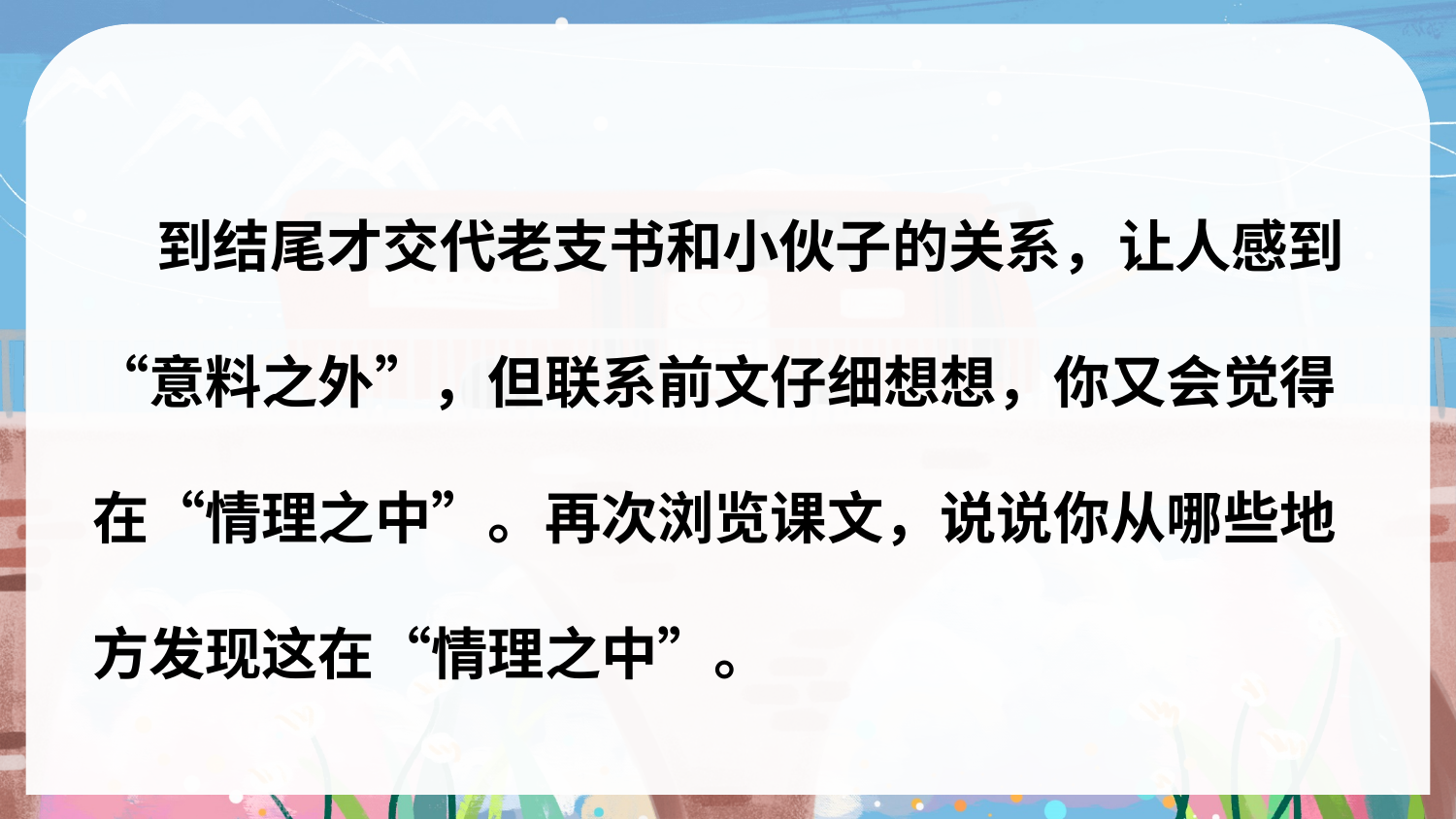

到结尾才交代老支书和小伙子的关系，让人感到“意料之外”，但联系前文仔细想想，你又会觉得在“情理之中”。再次浏览课文，说说你从哪些地方发现这在“情理之中”。